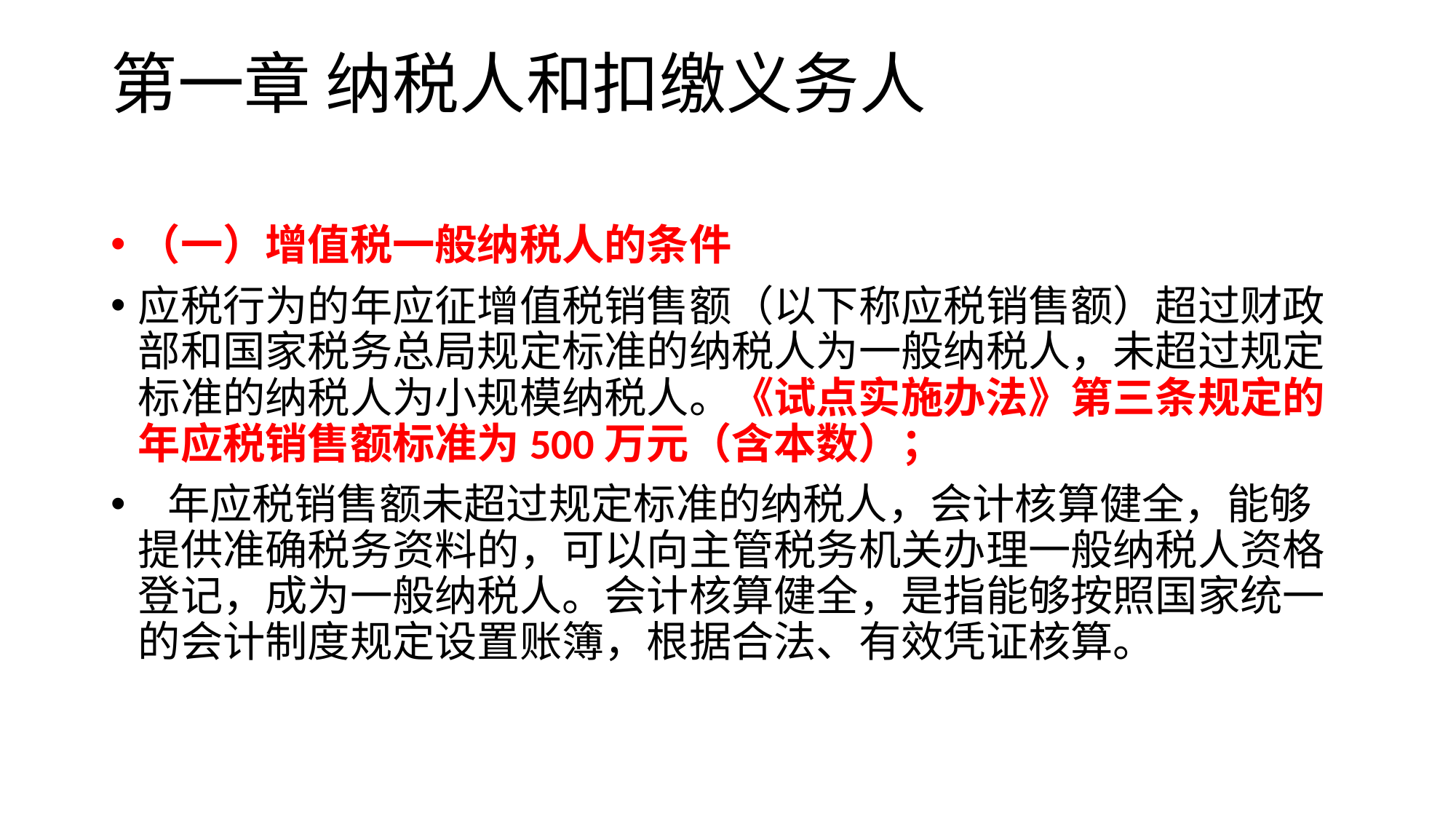

# 第一章 纳税人和扣缴义务人

（一）增值税一般纳税人的条件
应税行为的年应征增值税销售额（以下称应税销售额）超过财政部和国家税务总局规定标准的纳税人为一般纳税人，未超过规定标准的纳税人为小规模纳税人。《试点实施办法》第三条规定的年应税销售额标准为500万元（含本数）；
  年应税销售额未超过规定标准的纳税人，会计核算健全，能够提供准确税务资料的，可以向主管税务机关办理一般纳税人资格登记，成为一般纳税人。会计核算健全，是指能够按照国家统一的会计制度规定设置账簿，根据合法、有效凭证核算。